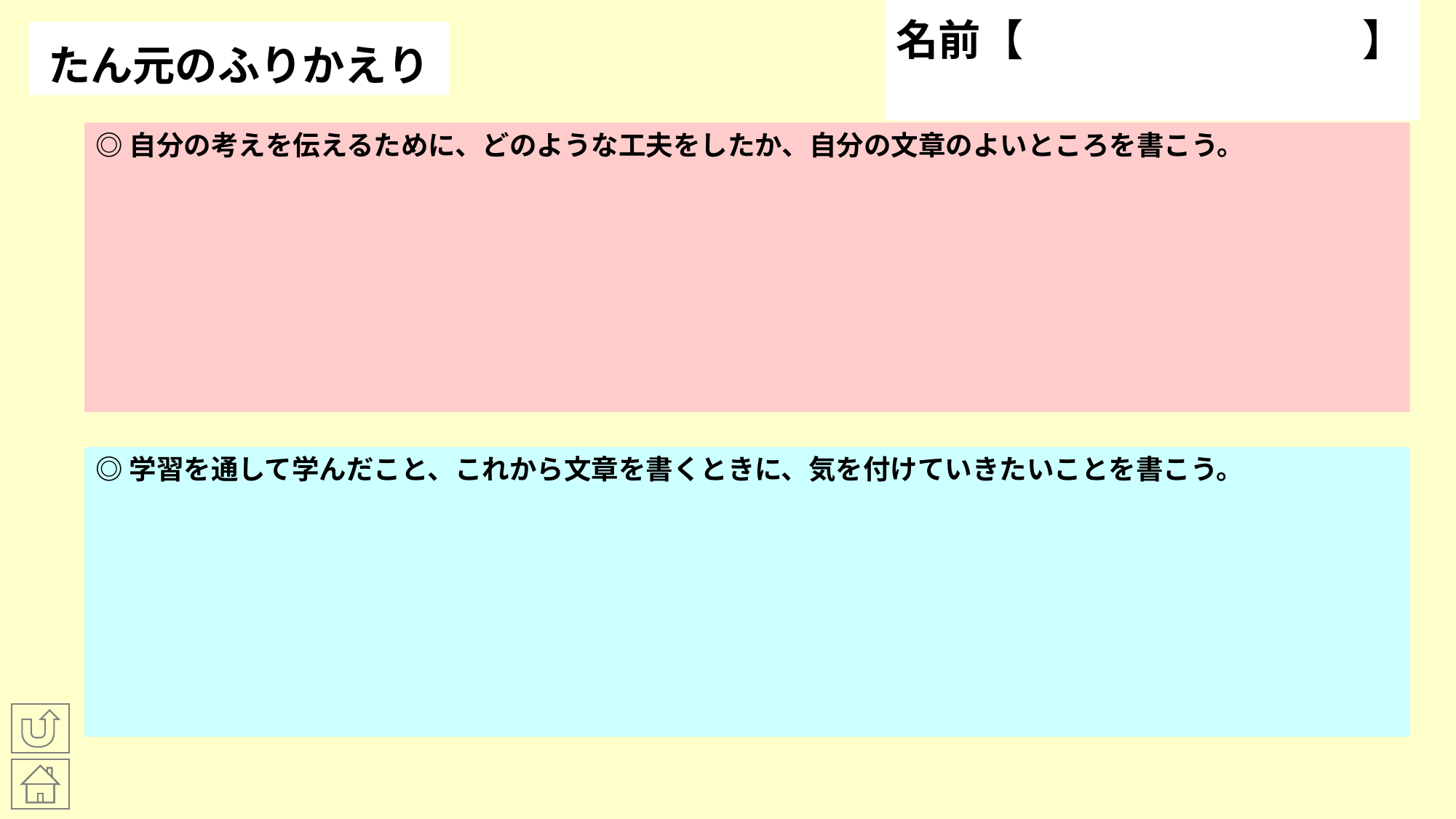

名前【　　　　　　　　】
たん元のふりかえり
◎自分の考えを伝えるために、どのような工夫をしたか、自分の文章のよいところを書こう。

◎学習を通して学んだこと、これから文章を書くときに、気を付けていきたいことを書こう。